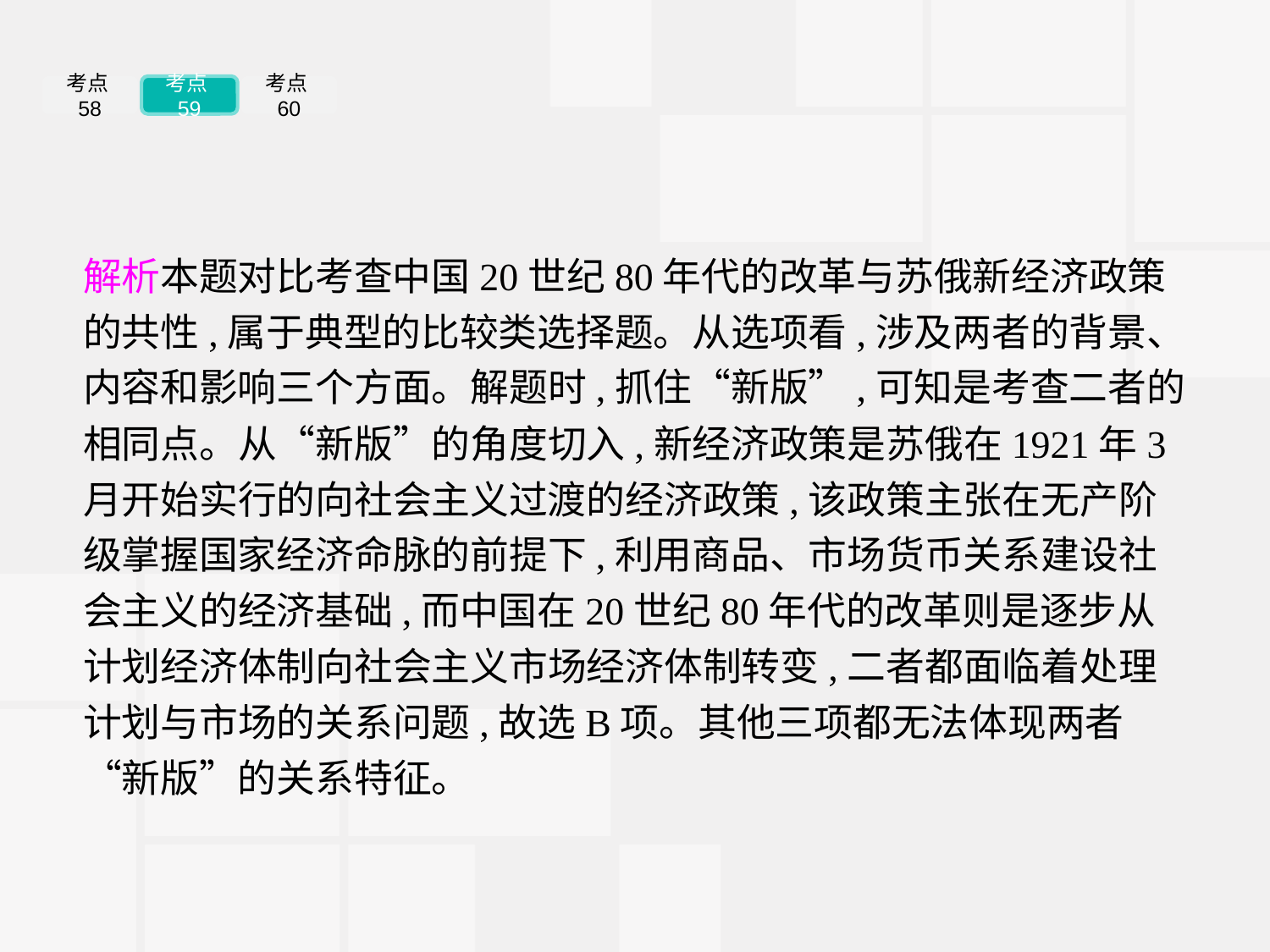

考点58
考点59
考点60
解析本题对比考查中国20世纪80年代的改革与苏俄新经济政策的共性,属于典型的比较类选择题。从选项看,涉及两者的背景、内容和影响三个方面。解题时,抓住“新版”,可知是考查二者的相同点。从“新版”的角度切入,新经济政策是苏俄在1921年3月开始实行的向社会主义过渡的经济政策,该政策主张在无产阶级掌握国家经济命脉的前提下,利用商品、市场货币关系建设社会主义的经济基础,而中国在20世纪80年代的改革则是逐步从计划经济体制向社会主义市场经济体制转变,二者都面临着处理计划与市场的关系问题,故选B项。其他三项都无法体现两者“新版”的关系特征。